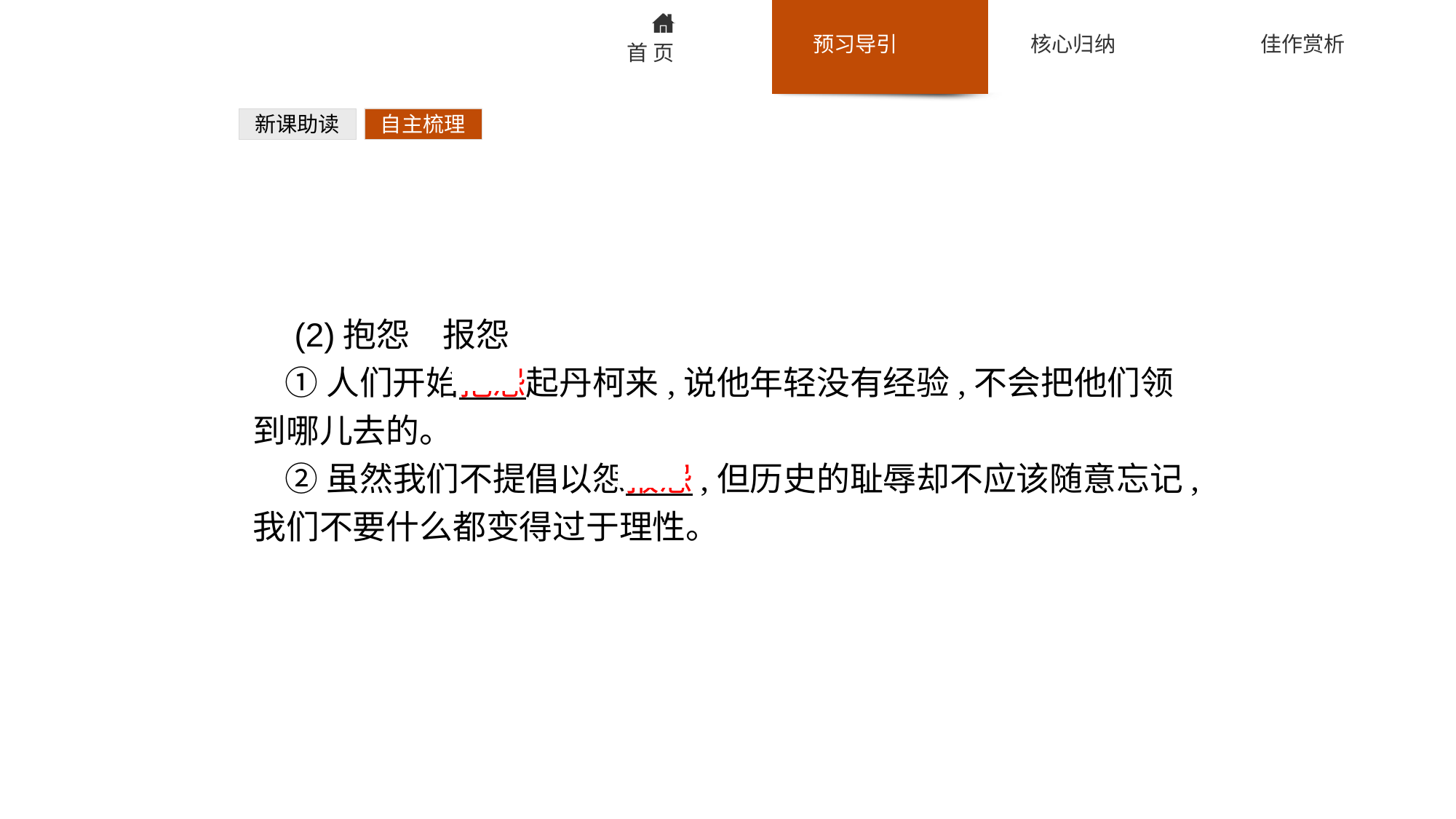

新课助读
自主梳理
 (2)抱怨　报怨
①人们开始抱怨起丹柯来,说他年轻没有经验,不会把他们领到哪儿去的。
②虽然我们不提倡以怨报怨,但历史的耻辱却不应该随意忘记,我们不要什么都变得过于理性。